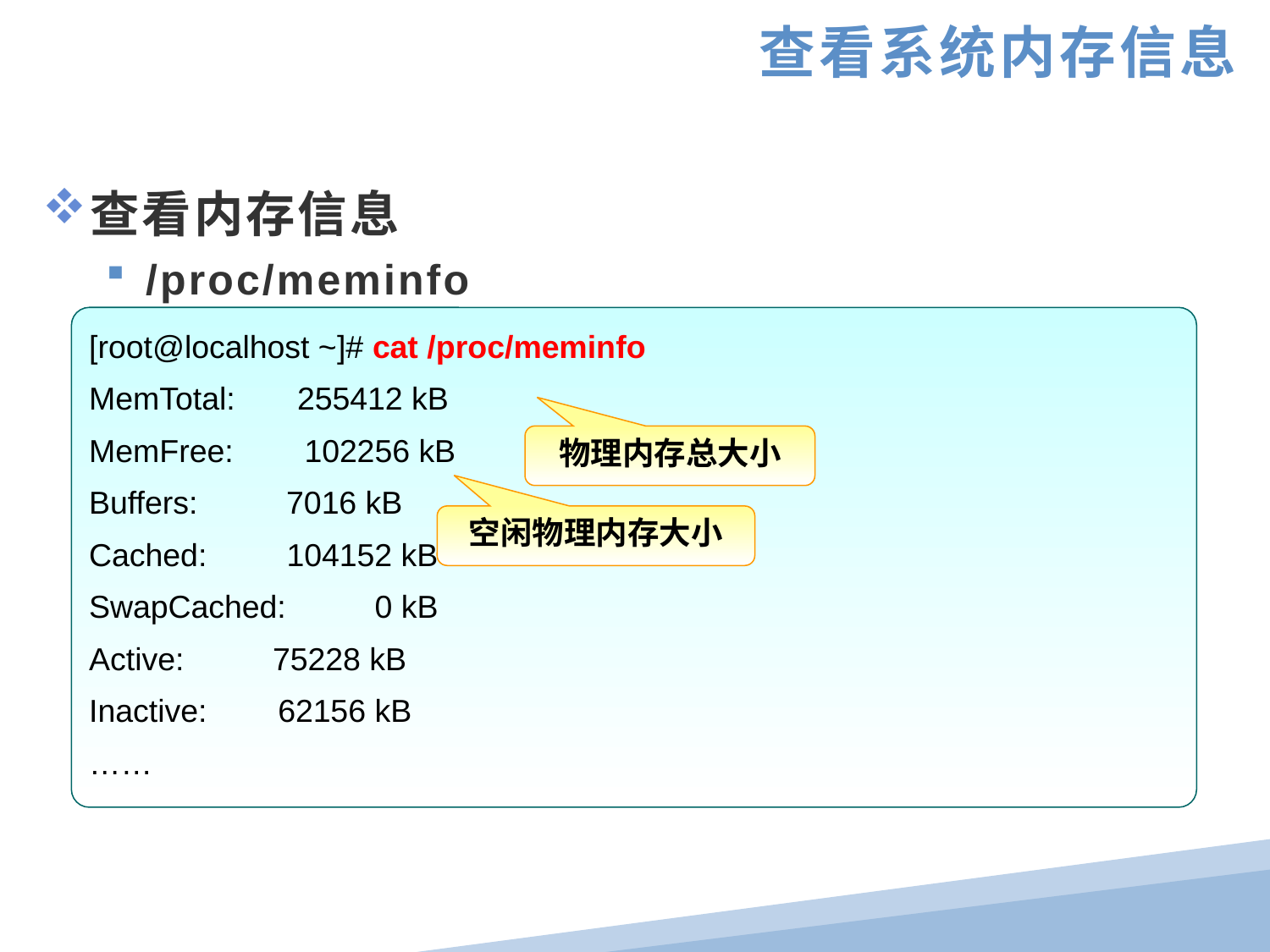

查看系统内存信息
查看内存信息
/proc/meminfo
[root@localhost ~]# cat /proc/meminfo
MemTotal:       255412 kB
MemFree:        102256 kB
Buffers:          7016 kB
Cached:         104152 kB
SwapCached:          0 kB
Active:          75228 kB
Inactive:        62156 kB
……

物理内存总大小
空闲物理内存大小